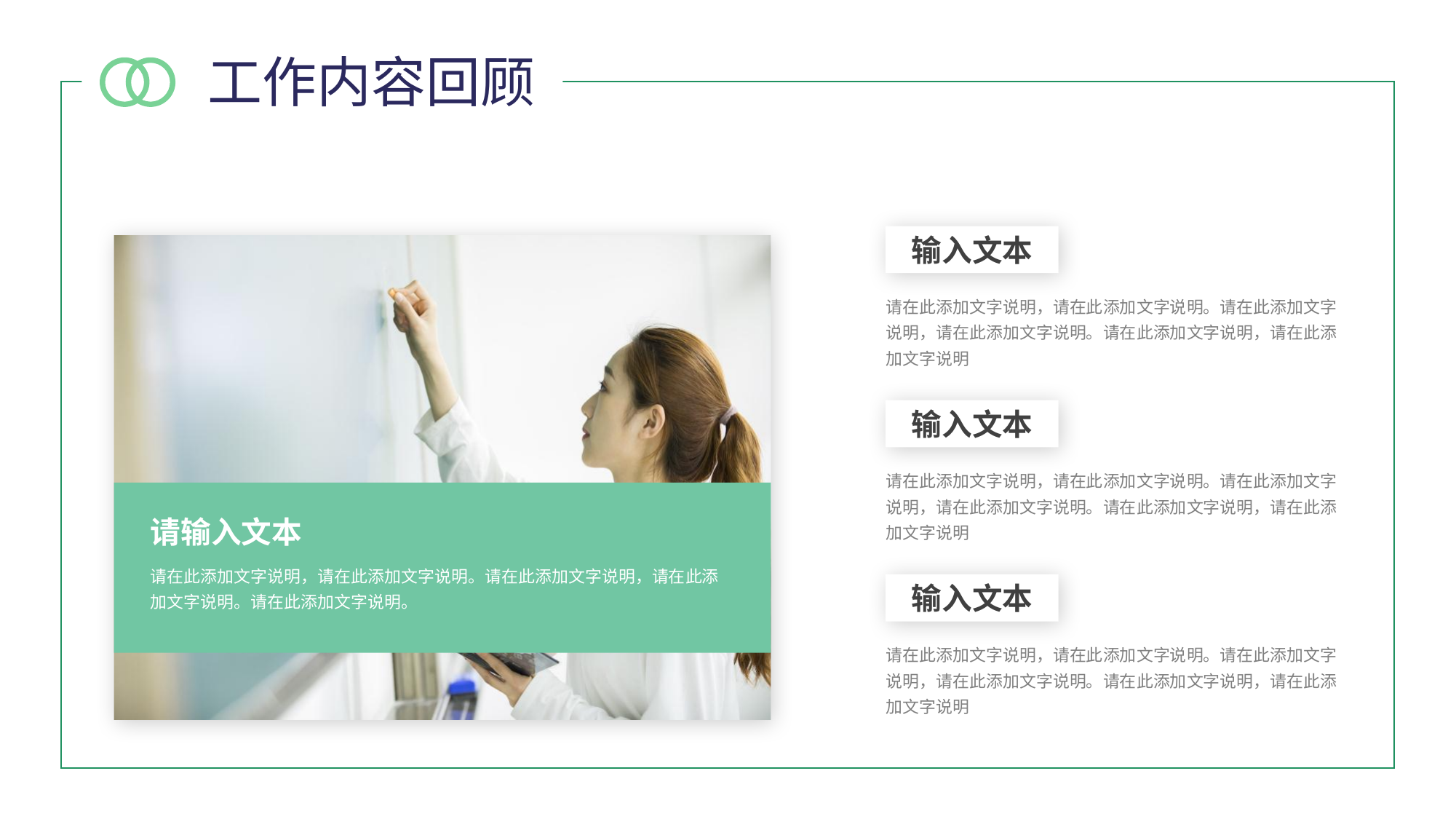

工作内容回顾
输入文本
请在此添加文字说明，请在此添加文字说明。请在此添加文字说明，请在此添加文字说明。请在此添加文字说明，请在此添加文字说明

请输入文本
请在此添加文字说明，请在此添加文字说明。请在此添加文字说明，请在此添加文字说明。请在此添加文字说明。
输入文本
请在此添加文字说明，请在此添加文字说明。请在此添加文字说明，请在此添加文字说明。请在此添加文字说明，请在此添加文字说明
输入文本
请在此添加文字说明，请在此添加文字说明。请在此添加文字说明，请在此添加文字说明。请在此添加文字说明，请在此添加文字说明